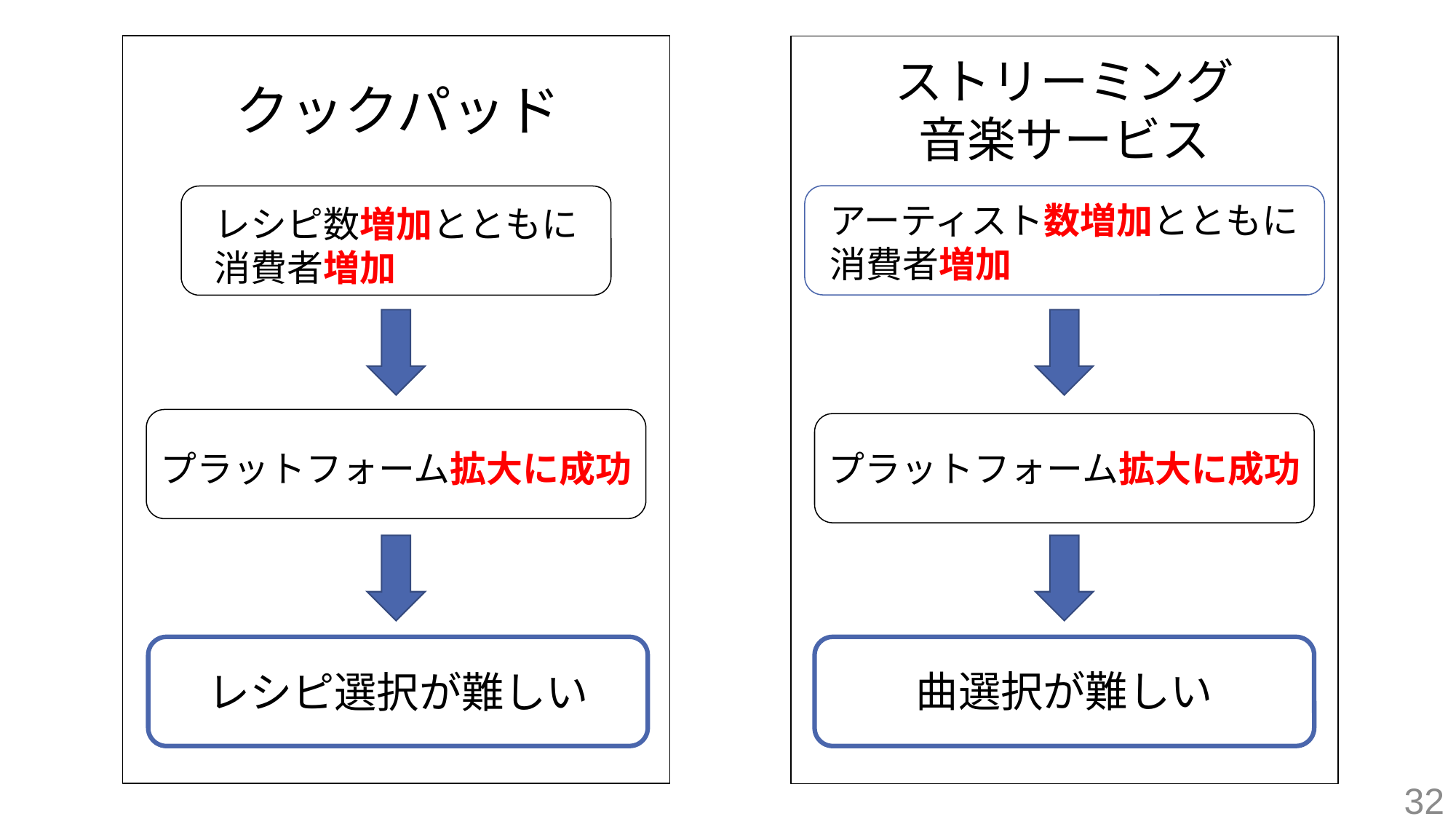

ストリーミング
音楽サービス
クックパッド

アーティスト数増加とともに
消費者増加
レシピ数増加とともに
消費者増加

プラットフォーム拡大に成功
プラットフォーム拡大に成功

曲選択が難しい
レシピ選択が難しい
32